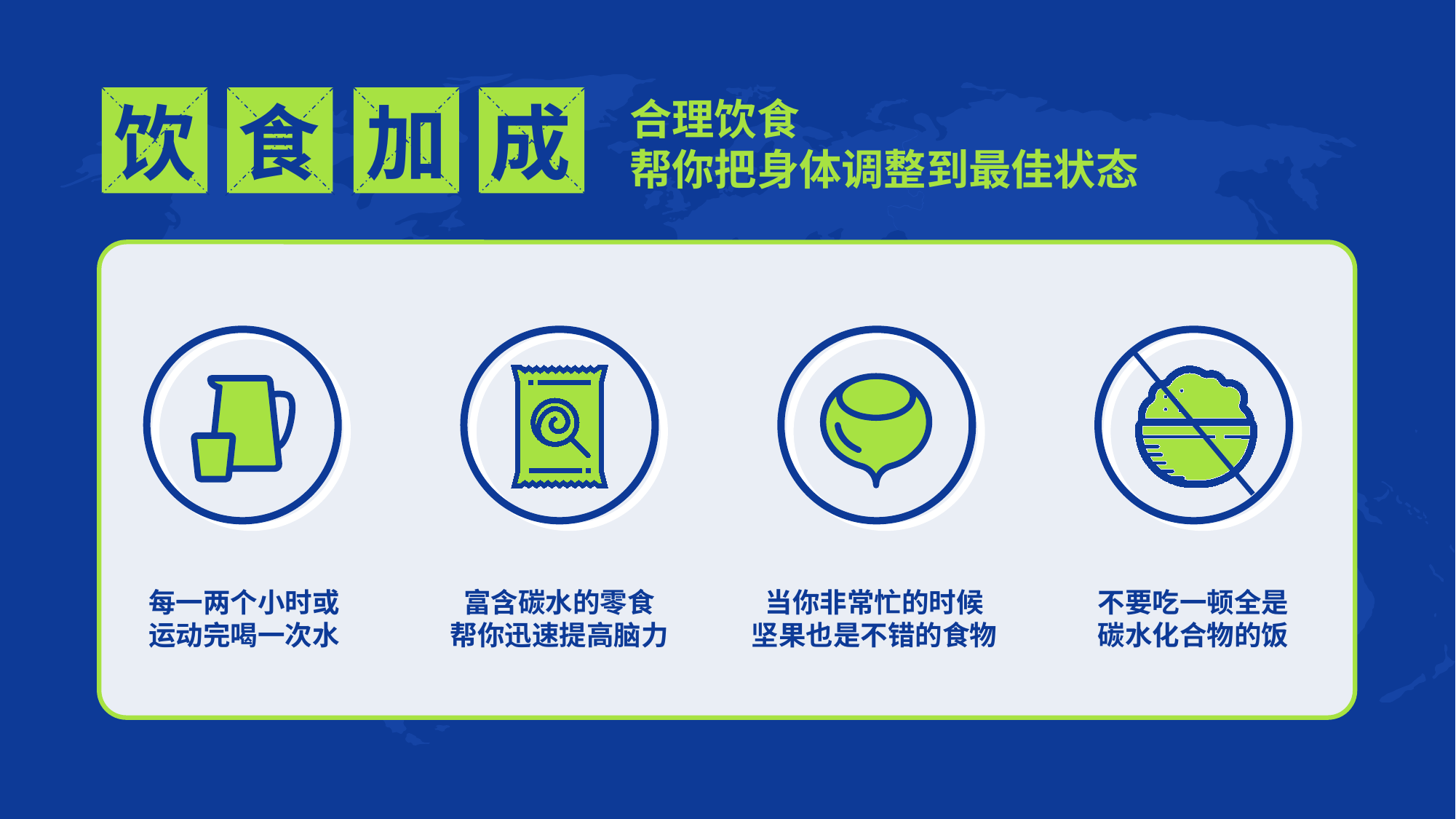

饮
食

加
成

合理饮食
帮你把身体调整到最佳状态

每一两个小时或
运动完喝一次水
富含碳水的零食
帮你迅速提高脑力
当你非常忙的时候
坚果也是不错的食物
不要吃一顿全是
碳水化合物的饭